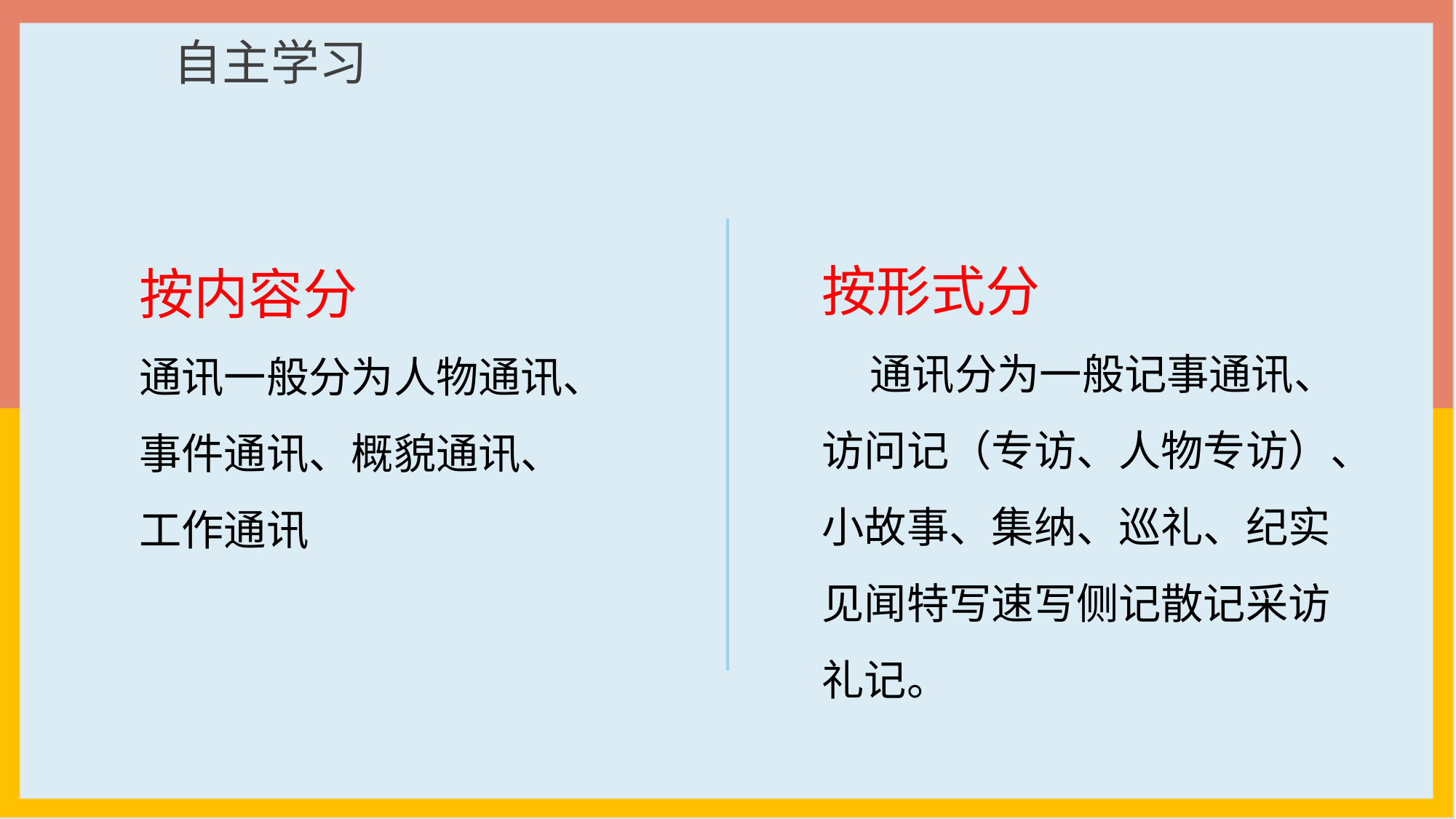

自主学习

按形式分
    通讯分为一般记事通讯、访问记（专访、人物专访）、小故事、集纳、巡礼、纪实见闻特写速写侧记散记采访礼记。
按内容分
通讯一般分为人物通讯、事件通讯、概貌通讯、工作通讯